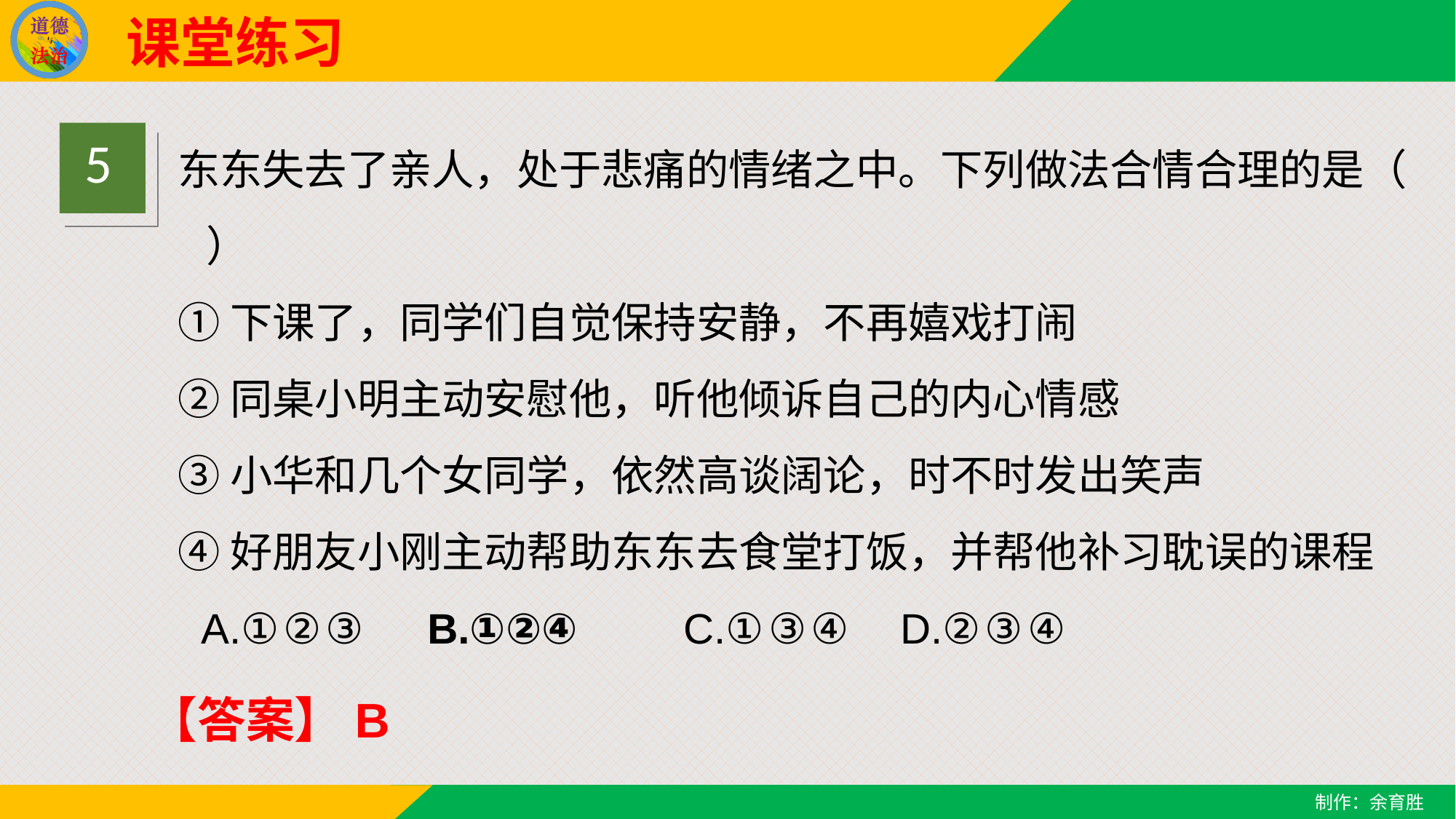

课堂练习
东东失去了亲人，处于悲痛的情绪之中。下列做法合情合理的是（     ）
①下课了，同学们自觉保持安静，不再嬉戏打闹
②同桌小明主动安慰他，听他倾诉自己的内心情感
③小华和几个女同学，依然高谈阔论，时不时发出笑声
④好朋友小刚主动帮助东东去食堂打饭，并帮他补习耽误的课程
  A.①②③     B.①②④         C.①③④    D.②③④

5

【答案】B